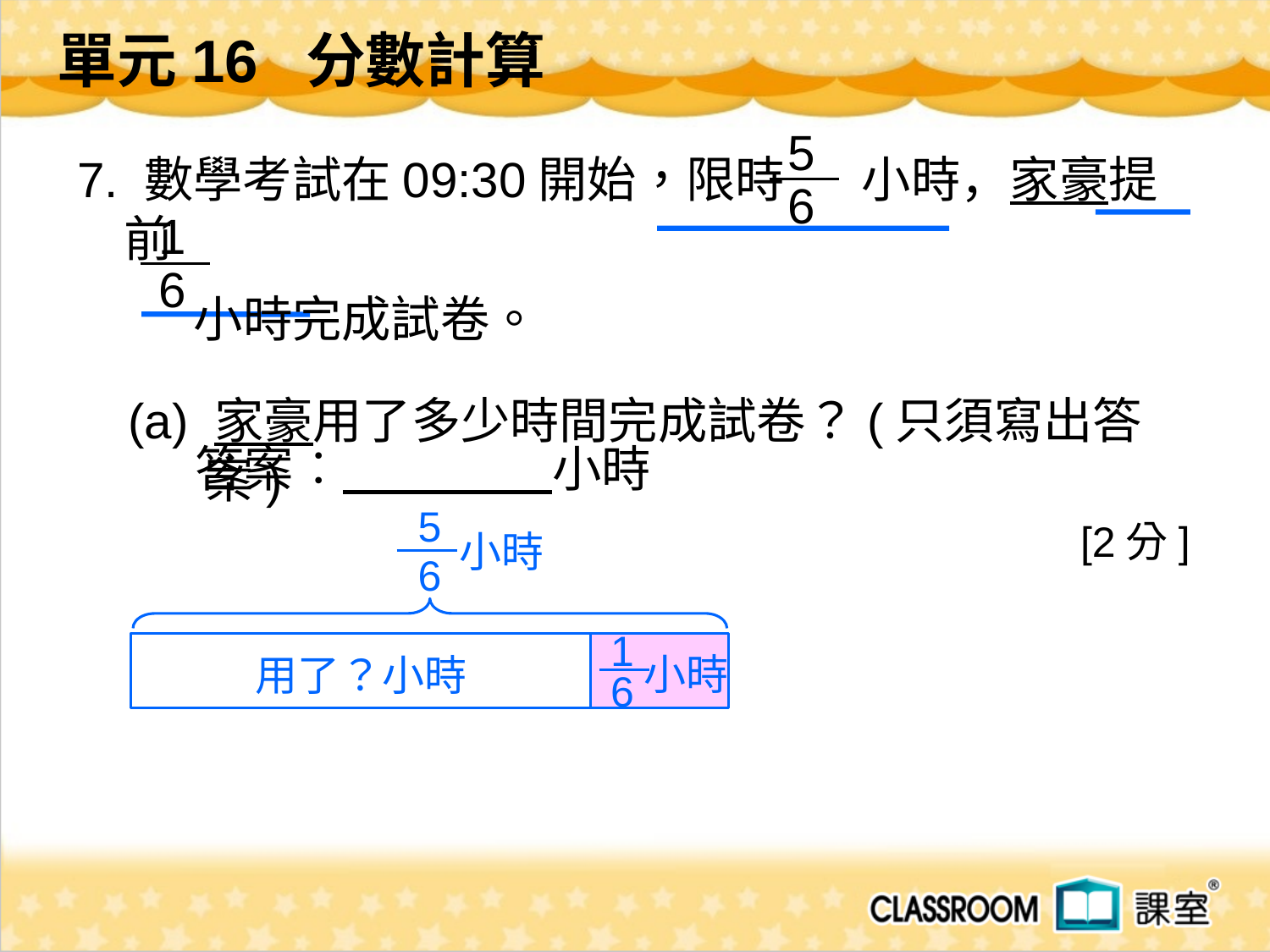

單元16  分數計算
5
6
  7. 數學考試在09:30開始，限時       小時，家豪提前
            小時完成試卷。
(a) 家豪用了多少時間完成試卷？(只須寫出答案)
                                                                 [2分]
1
6

答案︰                   小時
5
6
小時
1
6
小時

用了？小時